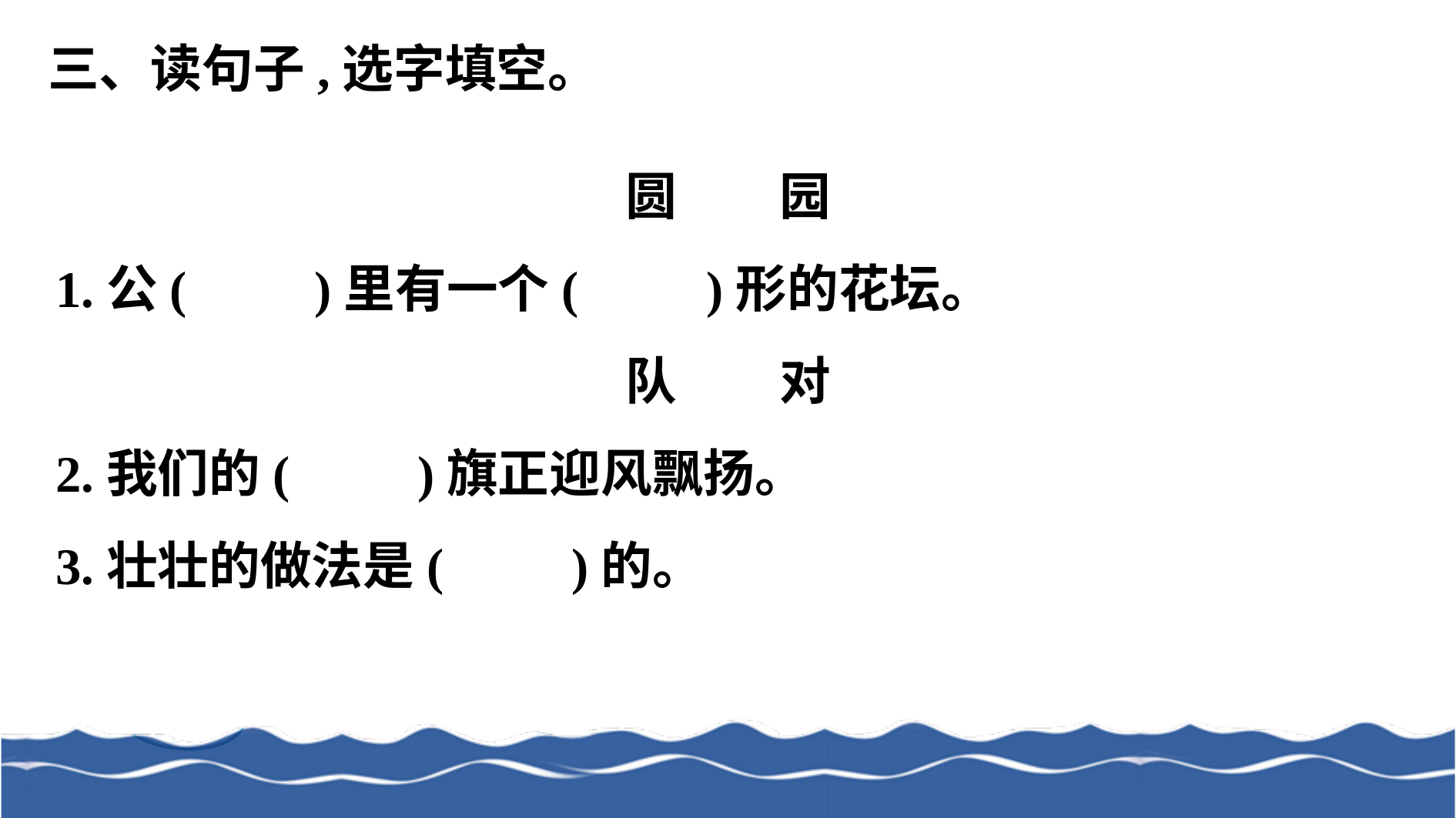

三、读句子,选字填空。
圆　　园
1.公(　　)里有一个(　　)形的花坛。
队　　对
2.我们的(　　)旗正迎风飘扬。
3.壮壮的做法是(　　)的。